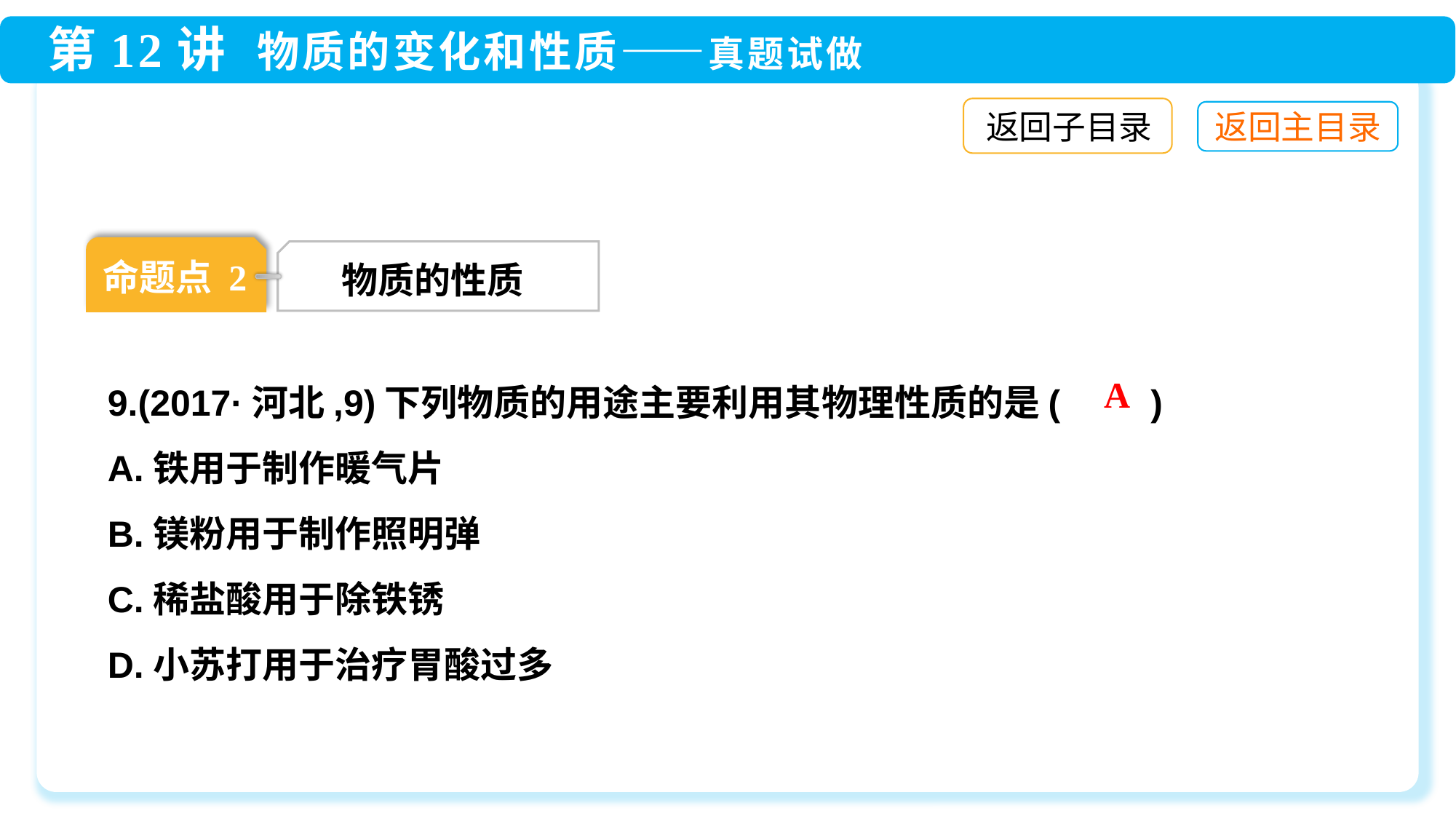

返回子目录

命题点 2
物质的性质

9.(2017·河北,9)下列物质的用途主要利用其物理性质的是(　　)
A.铁用于制作暖气片
B.镁粉用于制作照明弹
C.稀盐酸用于除铁锈
D.小苏打用于治疗胃酸过多
A